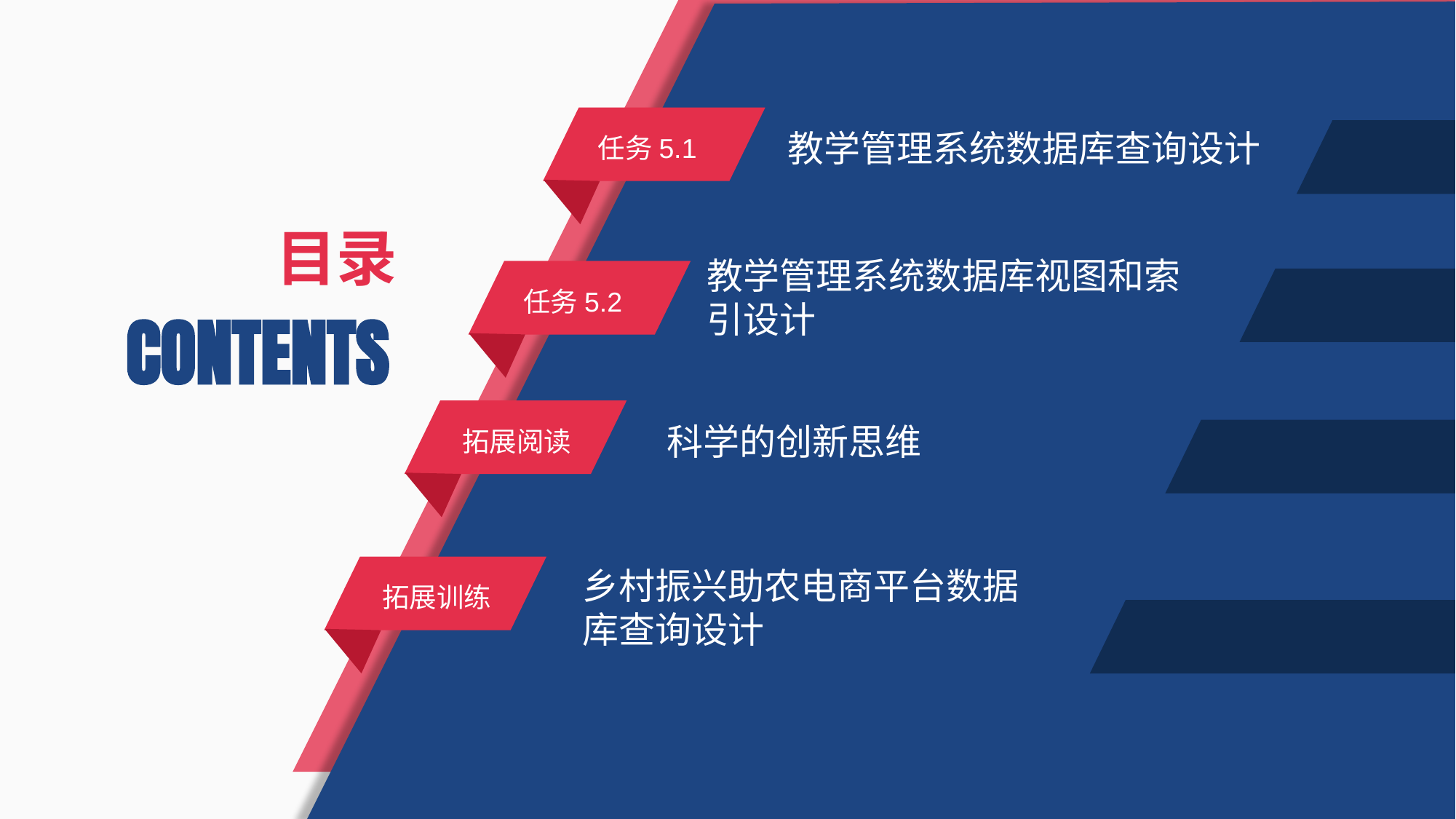

任务5.1

教学管理系统数据库查询设计
目录
教学管理系统数据库视图和索引设计

任务5.2

CONTENTS

拓展阅读
科学的创新思维

拓展训练
乡村振兴助农电商平台数据库查询设计